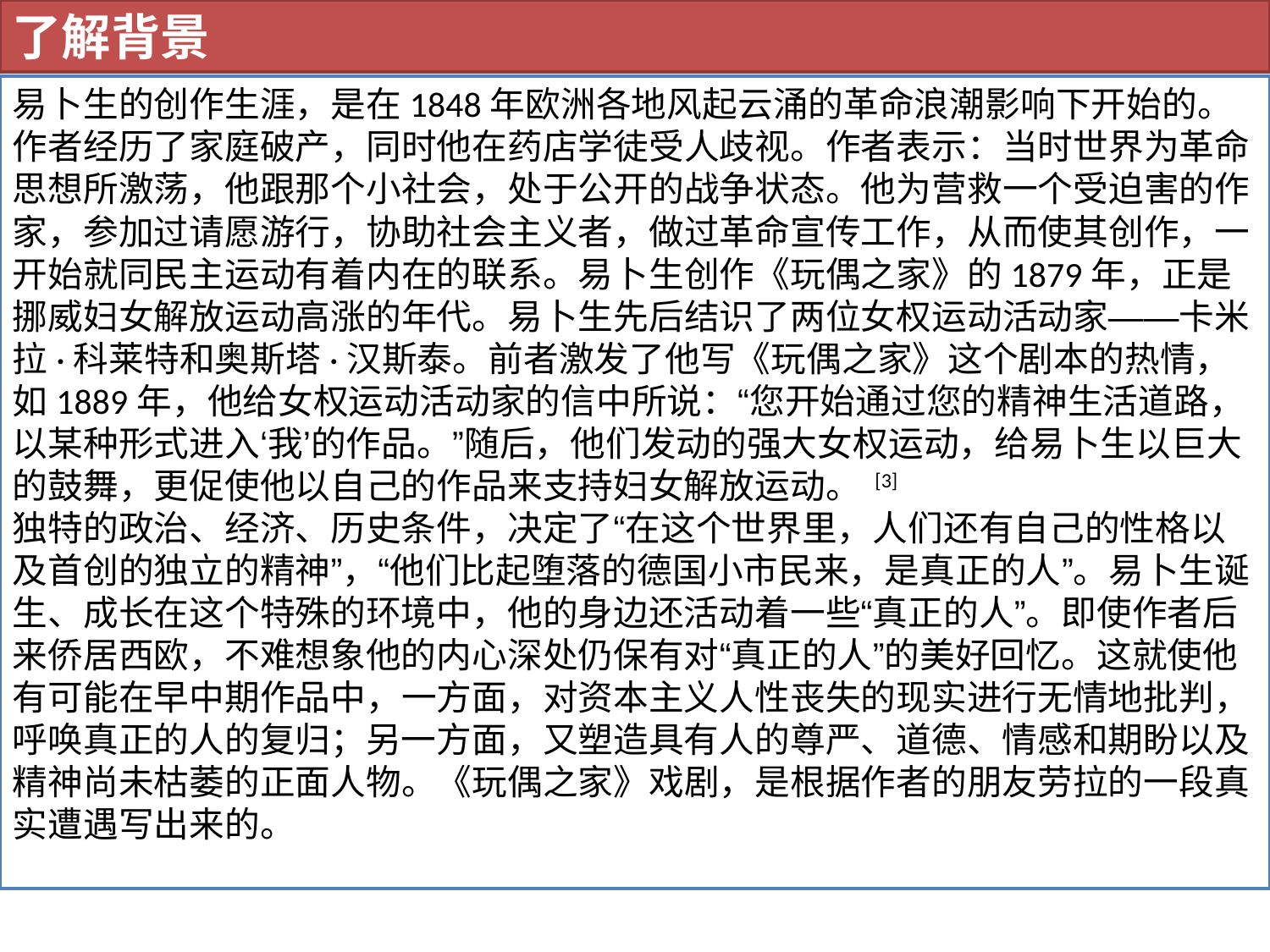

了解背景
易卜生的创作生涯，是在1848年欧洲各地风起云涌的革命浪潮影响下开始的。作者经历了家庭破产，同时他在药店学徒受人歧视。作者表示：当时世界为革命思想所激荡，他跟那个小社会，处于公开的战争状态。他为营救一个受迫害的作家，参加过请愿游行，协助社会主义者，做过革命宣传工作，从而使其创作，一开始就同民主运动有着内在的联系。易卜生创作《玩偶之家》的1879年，正是挪威妇女解放运动高涨的年代。易卜生先后结识了两位女权运动活动家——卡米拉·科莱特和奥斯塔·汉斯泰。前者激发了他写《玩偶之家》这个剧本的热情，如1889年，他给女权运动活动家的信中所说：“您开始通过您的精神生活道路，以某种形式进入‘我’的作品。”随后，他们发动的强大女权运动，给易卜生以巨大的鼓舞，更促使他以自己的作品来支持妇女解放运动。 [3]
独特的政治、经济、历史条件，决定了“在这个世界里，人们还有自己的性格以及首创的独立的精神”，“他们比起堕落的德国小市民来，是真正的人”。易卜生诞生、成长在这个特殊的环境中，他的身边还活动着一些“真正的人”。即使作者后来侨居西欧，不难想象他的内心深处仍保有对“真正的人”的美好回忆。这就使他有可能在早中期作品中，一方面，对资本主义人性丧失的现实进行无情地批判，呼唤真正的人的复归；另一方面，又塑造具有人的尊严、道德、情感和期盼以及精神尚未枯萎的正面人物。《玩偶之家》戏剧，是根据作者的朋友劳拉的一段真实遭遇写出来的。